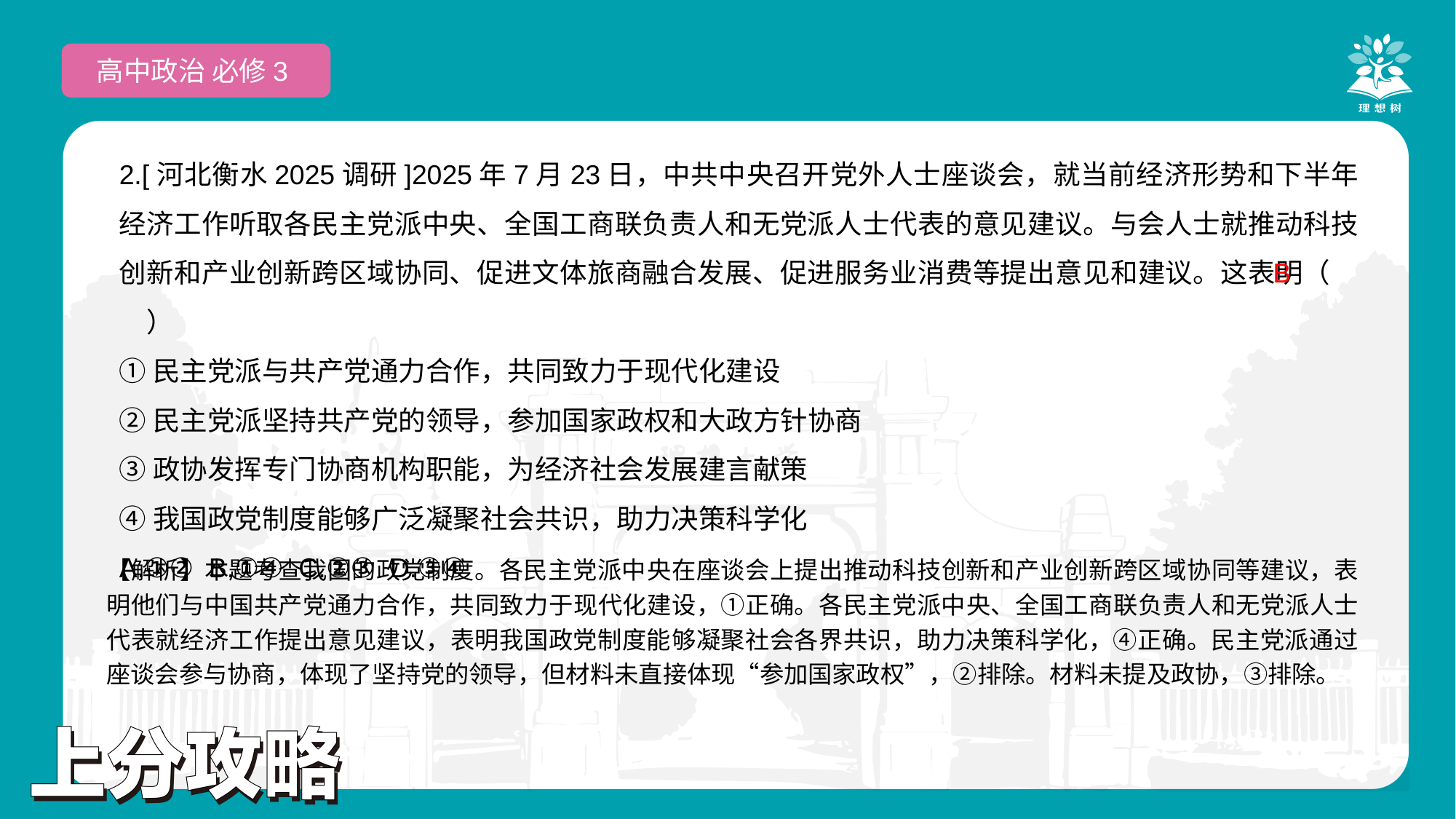

高中政治 必修3
2.[河北衡水2025调研]2025年7月23日，中共中央召开党外人士座谈会，就当前经济形势和下半年经济工作听取各民主党派中央、全国工商联负责人和无党派人士代表的意见建议。与会人士就推动科技创新和产业创新跨区域协同、促进文体旅商融合发展、促进服务业消费等提出意见和建议。这表明（　　）
①民主党派与共产党通力合作，共同致力于现代化建设
②民主党派坚持共产党的领导，参加国家政权和大政方针协商
③政协发挥专门协商机构职能，为经济社会发展建言献策
④我国政党制度能够广泛凝聚社会共识，助力决策科学化
A.①②  B.①④  C.②③  D.③④
B
【解析】本题考查我国的政党制度。各民主党派中央在座谈会上提出推动科技创新和产业创新跨区域协同等建议，表明他们与中国共产党通力合作，共同致力于现代化建设，①正确。各民主党派中央、全国工商联负责人和无党派人士代表就经济工作提出意见建议，表明我国政党制度能够凝聚社会各界共识，助力决策科学化，④正确。民主党派通过座谈会参与协商，体现了坚持党的领导，但材料未直接体现“参加国家政权”，②排除。材料未提及政协，③排除。